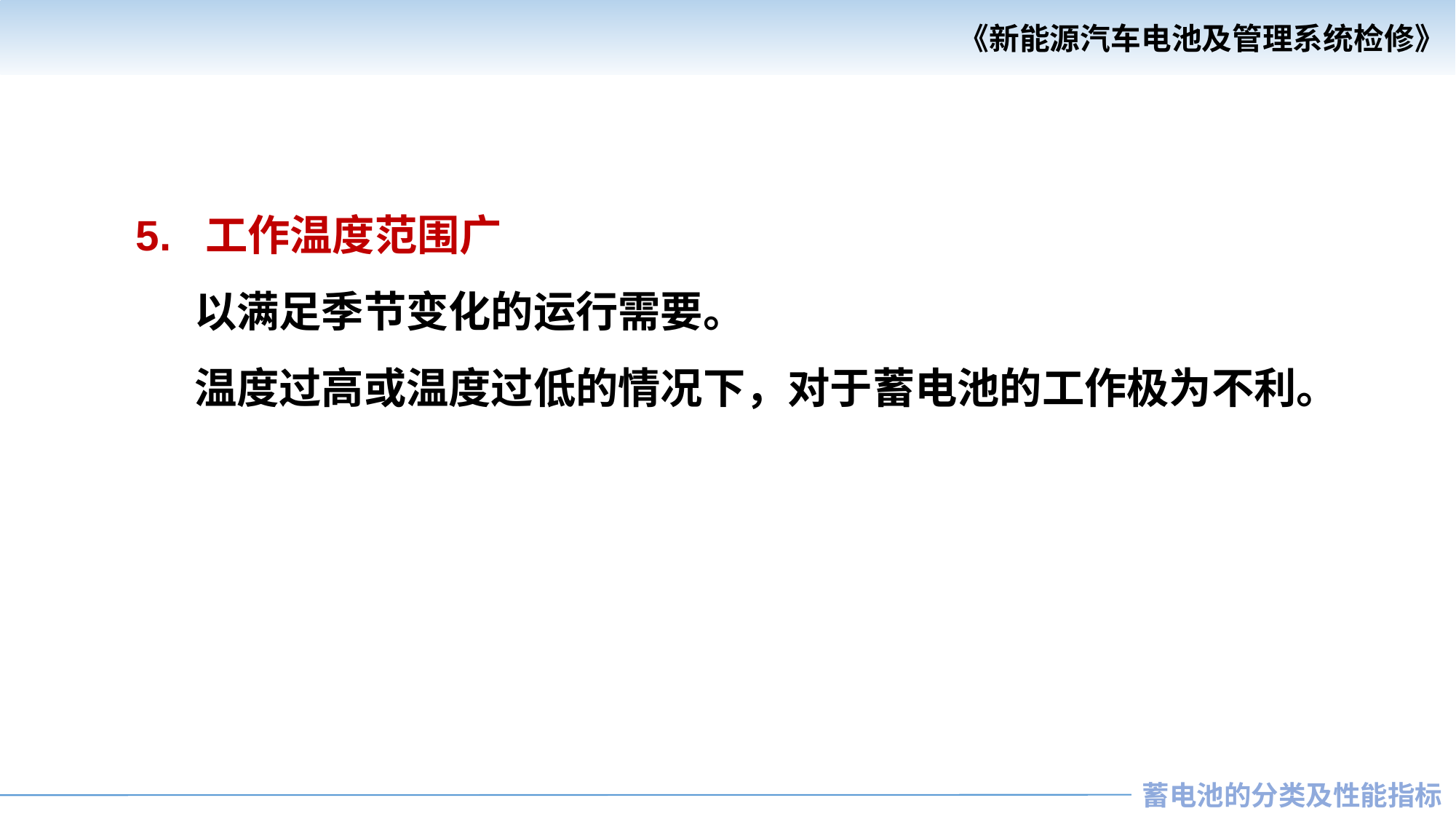

5.  工作温度范围广
     以满足季节变化的运行需要。
     温度过高或温度过低的情况下，对于蓄电池的工作极为不利。